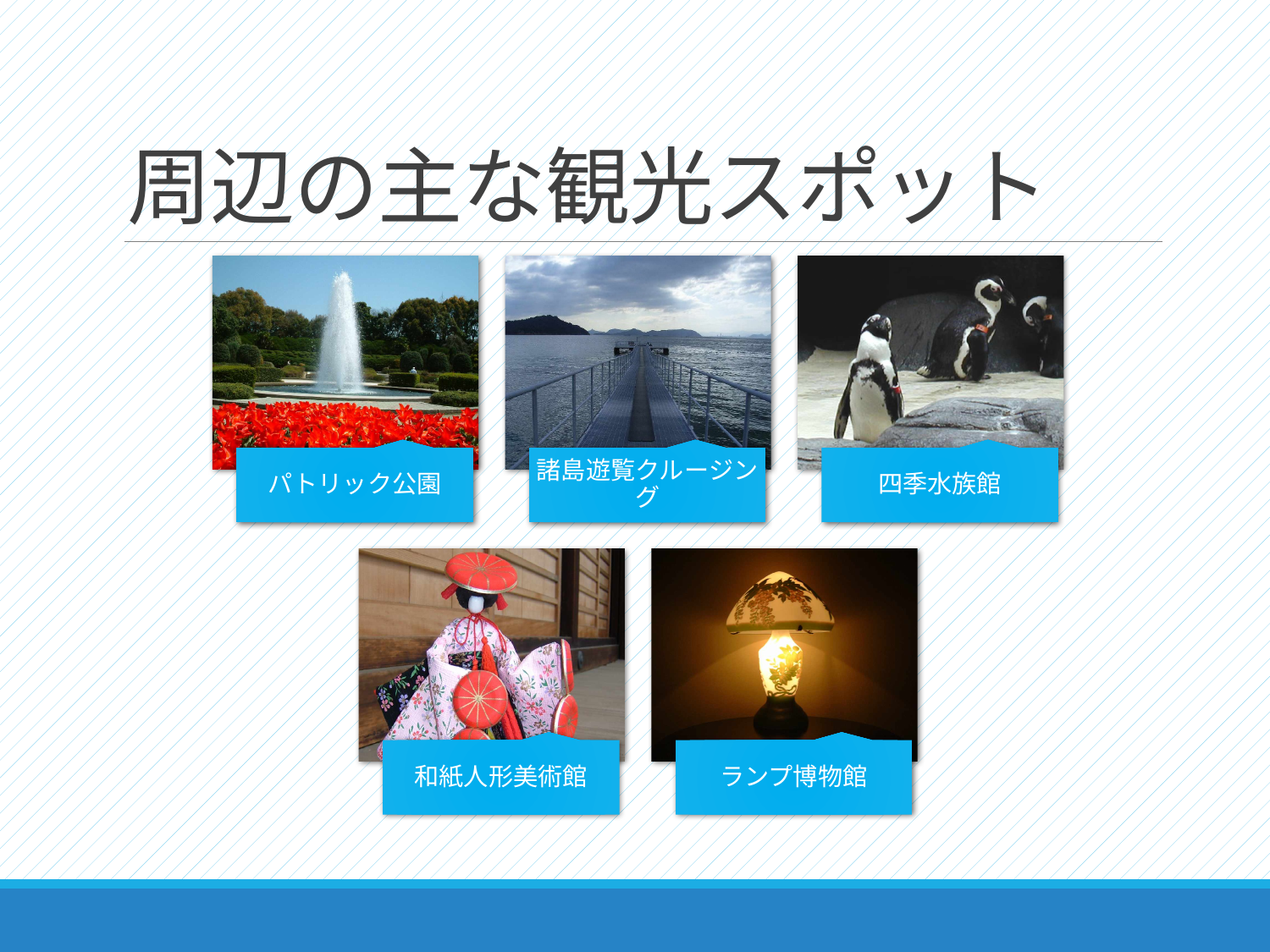

# 周辺の主な観光スポット
パトリック公園
諸島遊覧クルージング
四季水族館
和紙人形美術館
ランプ博物館